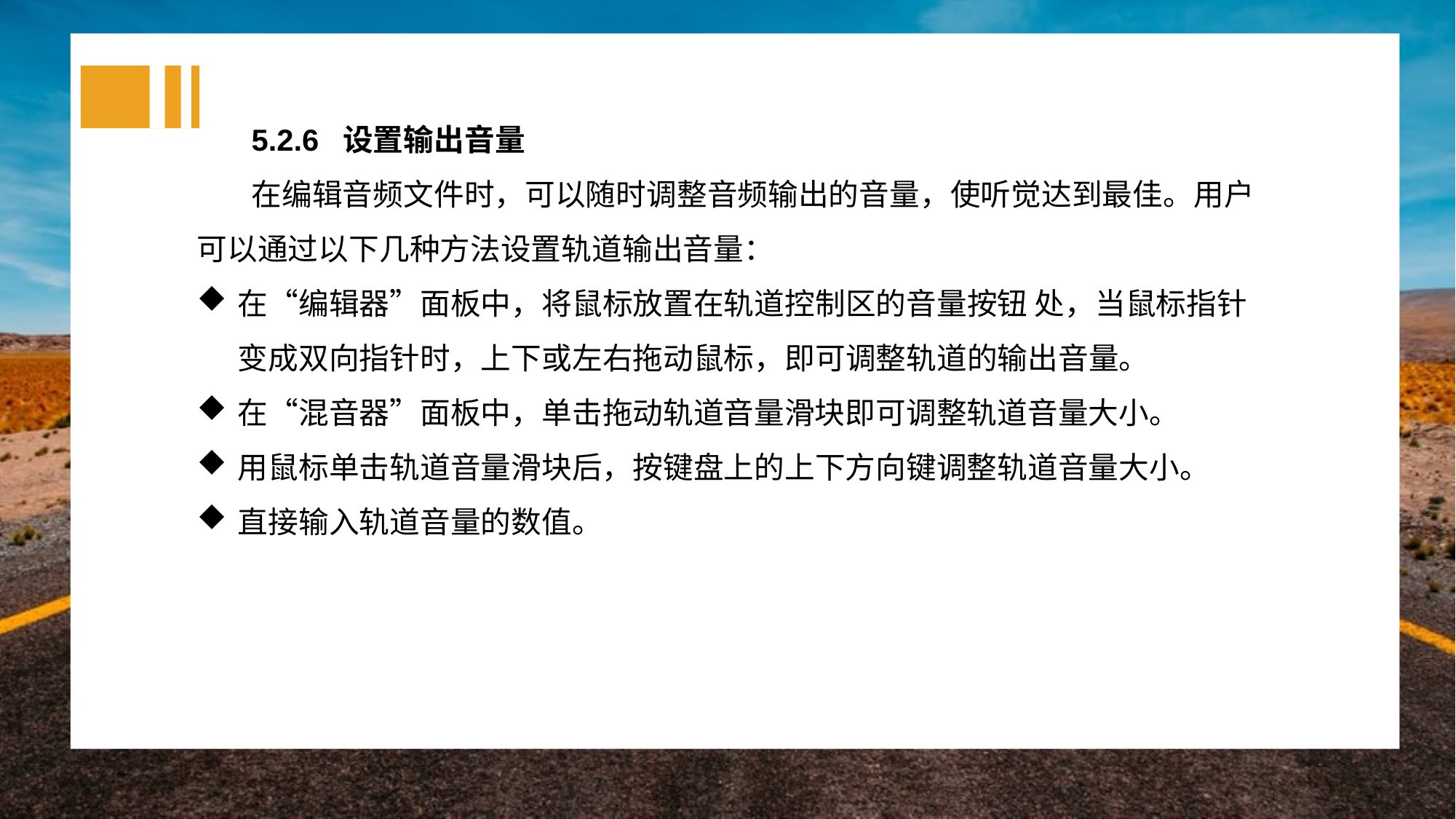

5.2.6  设置输出音量
在编辑音频文件时，可以随时调整音频输出的音量，使听觉达到最佳。用户可以通过以下几种方法设置轨道输出音量：
在“编辑器”面板中，将鼠标放置在轨道控制区的音量按钮 处，当鼠标指针变成双向指针时，上下或左右拖动鼠标，即可调整轨道的输出音量。
在“混音器”面板中，单击拖动轨道音量滑块即可调整轨道音量大小。
用鼠标单击轨道音量滑块后，按键盘上的上下方向键调整轨道音量大小。
直接输入轨道音量的数值。